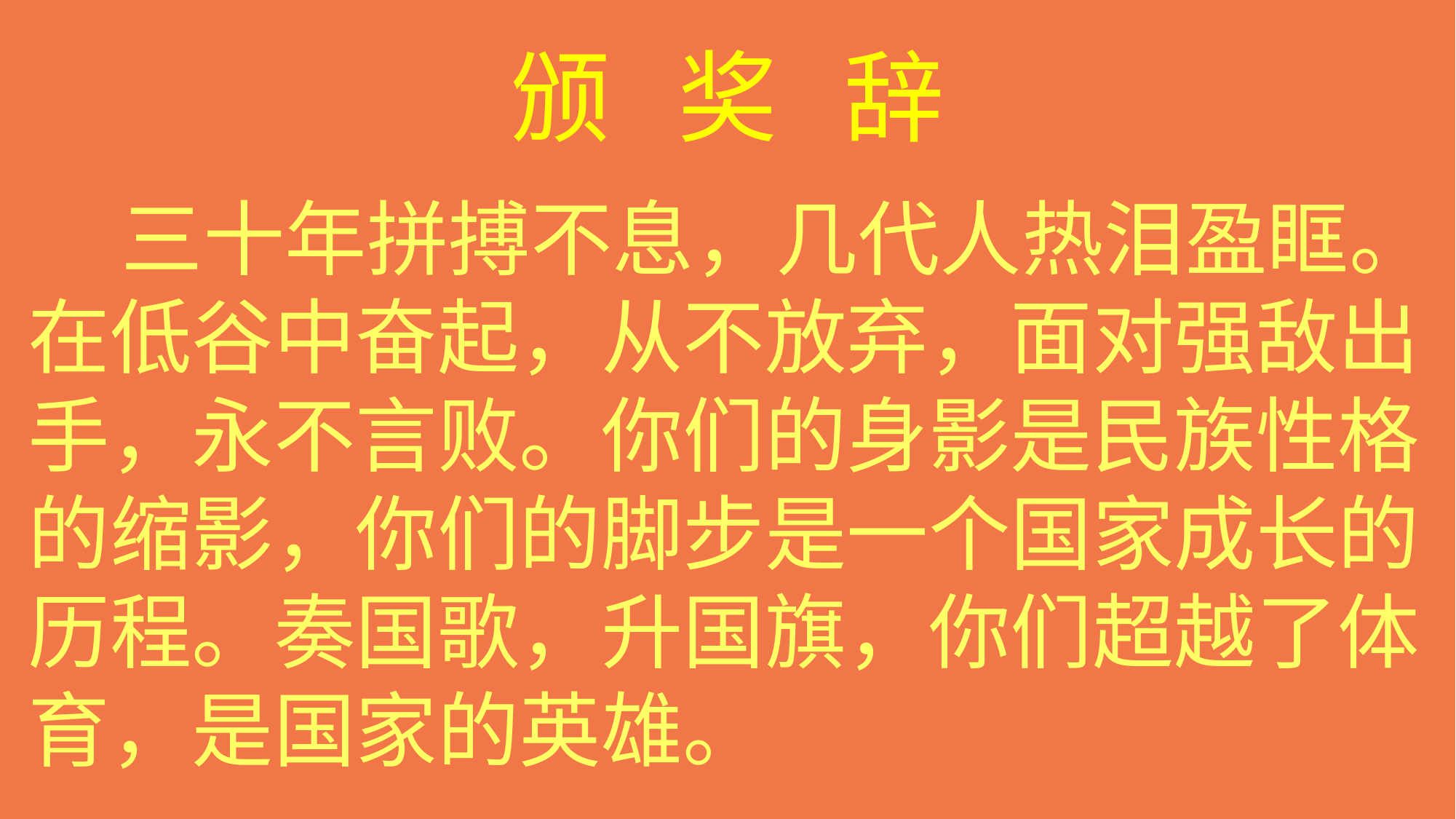

颁   奖   辞
    三十年拼搏不息，几代人热泪盈眶。在低谷中奋起，从不放弃，面对强敌出手，永不言败。你们的身影是民族性格的缩影，你们的脚步是一个国家成长的历程。奏国歌，升国旗，你们超越了体育，是国家的英雄。